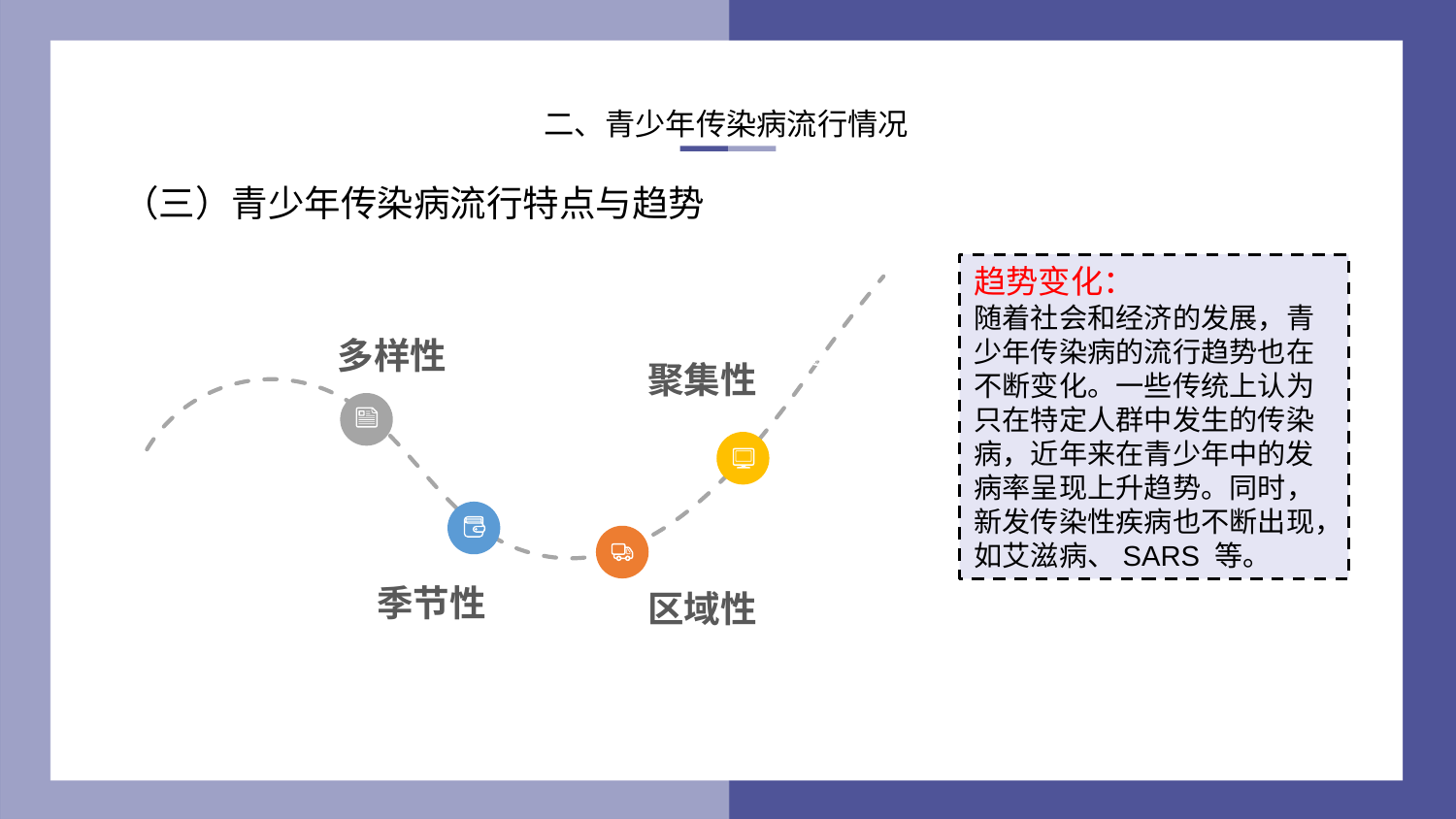

二、青少年传染病流行情况

（三）青少年传染病流行特点与趋势
趋势变化：
随着社会和经济的发展，青少年传染病的流行趋势也在不断变化。一些传统上认为只在特定人群中发生的传染病，近年来在青少年中的发病率呈现上升趋势。同时，新发传染性疾病也不断出现，如艾滋病、SARS 等。

多样性
聚集性
季节性
区域性